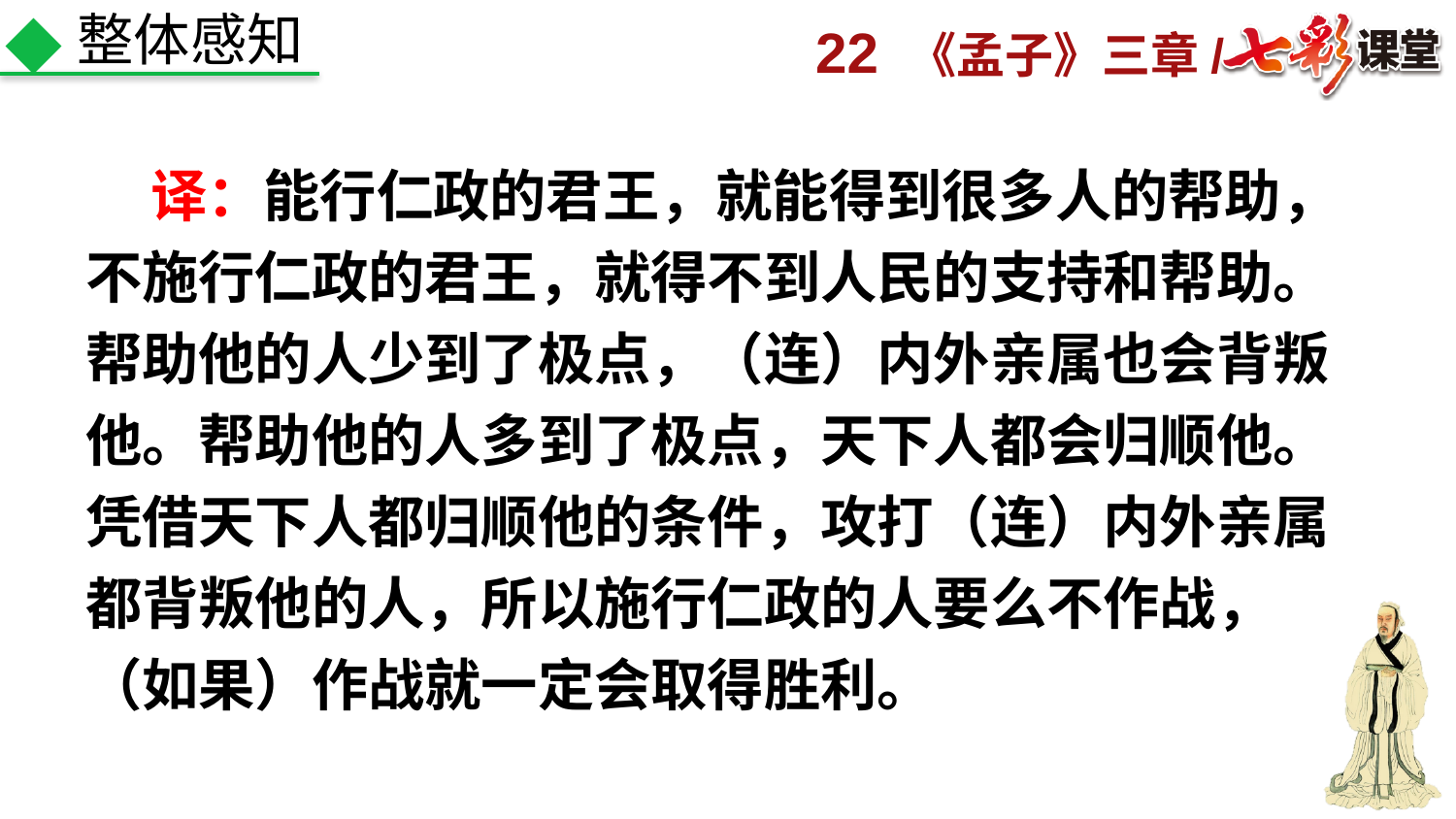

整体感知

    译：能行仁政的君王，就能得到很多人的帮助，不施行仁政的君王，就得不到人民的支持和帮助。帮助他的人少到了极点，（连）内外亲属也会背叛他。帮助他的人多到了极点，天下人都会归顺他。凭借天下人都归顺他的条件，攻打（连）内外亲属都背叛他的人，所以施行仁政的人要么不作战，（如果）作战就一定会取得胜利。